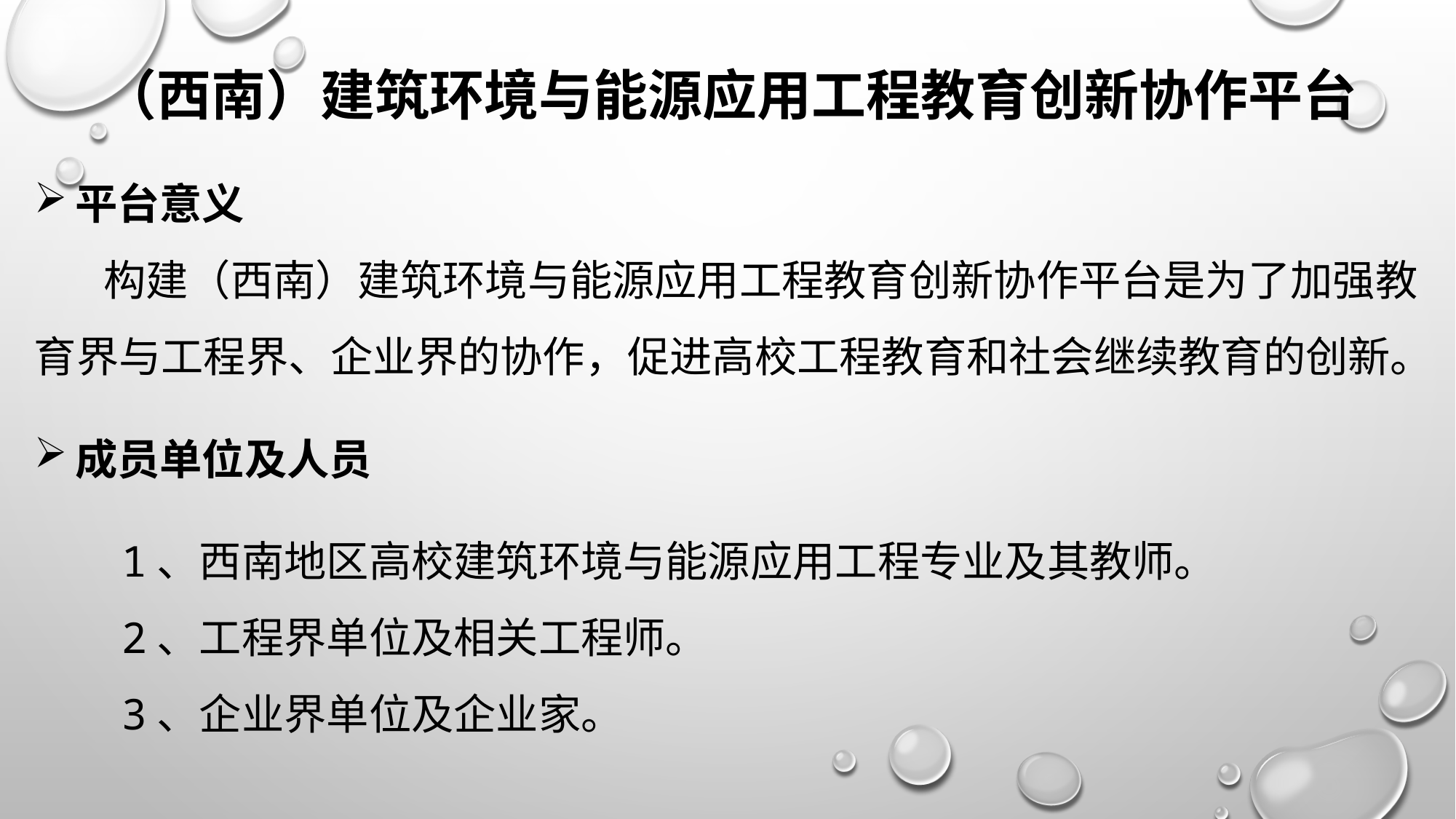

（西南）建筑环境与能源应用工程教育创新协作平台
平台意义
   构建（西南）建筑环境与能源应用工程教育创新协作平台是为了加强教育界与工程界、企业界的协作，促进高校工程教育和社会继续教育的创新。
成员单位及人员
    1、西南地区高校建筑环境与能源应用工程专业及其教师。
  2、工程界单位及相关工程师。
  3、企业界单位及企业家。